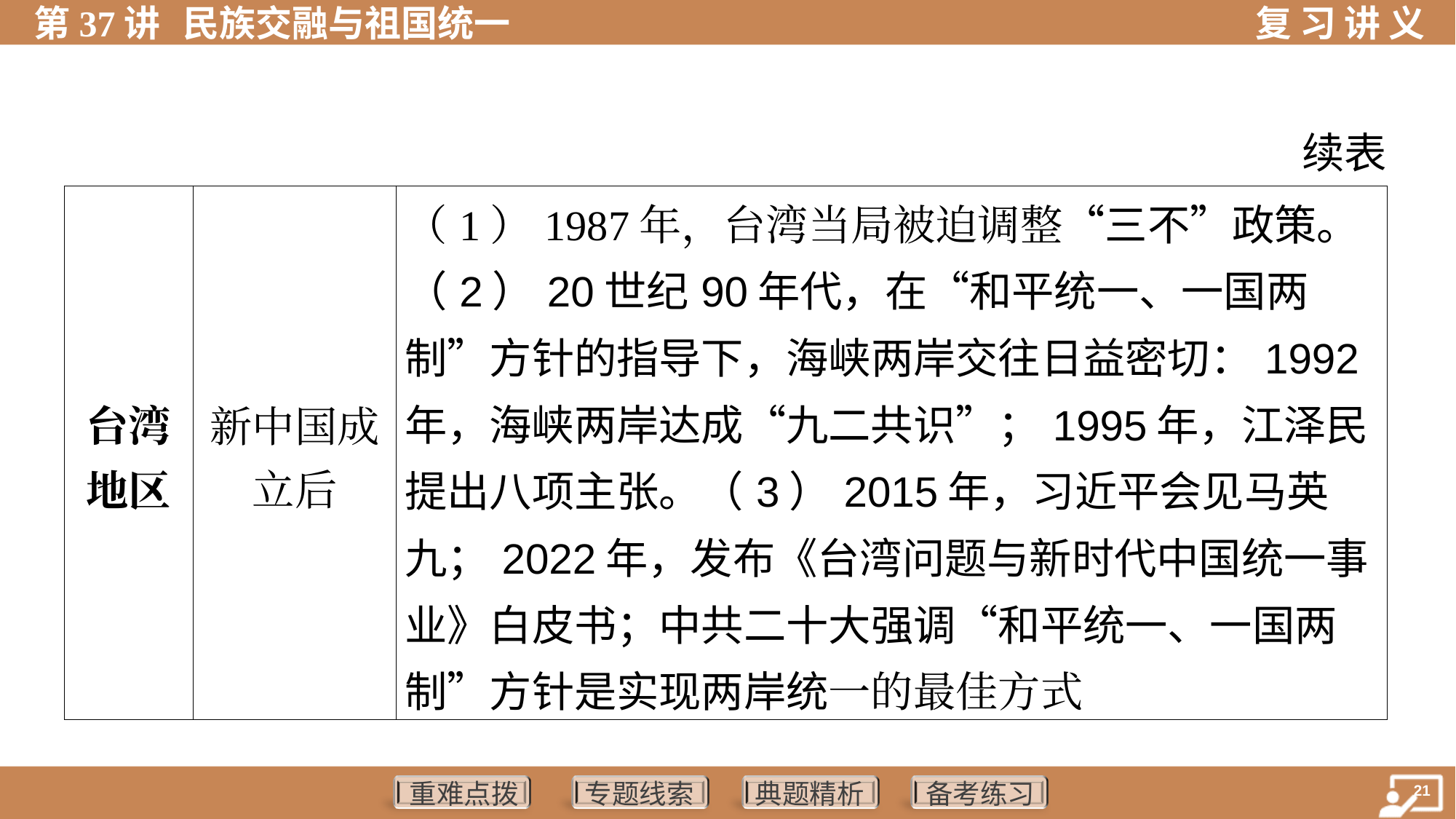

续表
| 台湾 地区 | 新中国成 立后 | （1）1987年，台湾当局被迫调整“三不”政策。（2）20世纪90年代，在“和平统一、一国两制”方针的指导下，海峡两岸交往日益密切：1992年，海峡两岸达成“九二共识”；1995年，江泽民提出八项主张。（3）2015年，习近平会见马英九；2022年，发布《台湾问题与新时代中国统一事业》白皮书；中共二十大强调“和平统一、一国两制”方针是实现两岸统一的最佳方式 |
| --- | --- | --- |